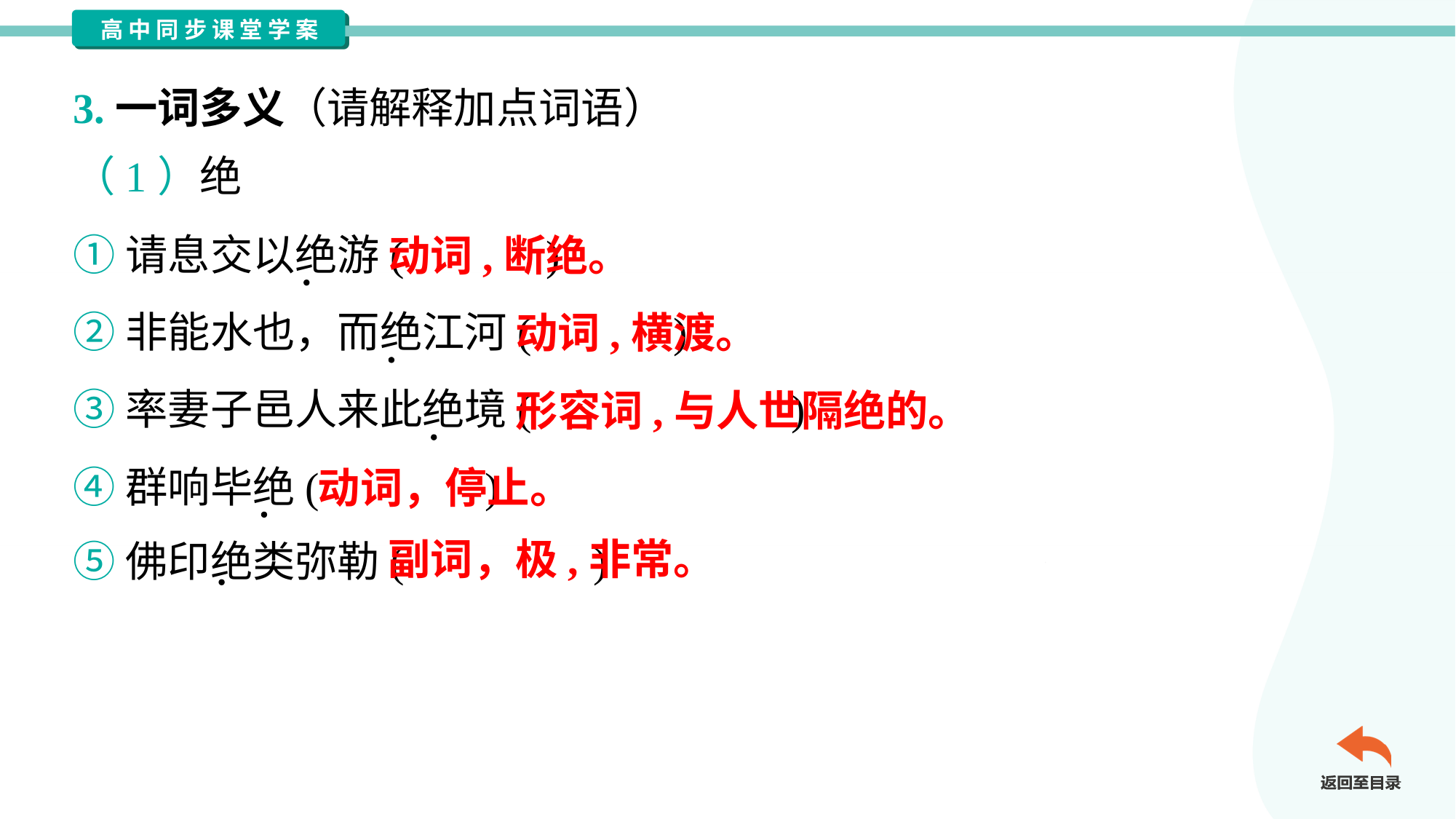

3.一词多义（请解释加点词语）
（1）绝
①请息交以绝游(            )
②非能水也，而绝江河(            )
③率妻子邑人来此绝境(                      )
④群响毕绝(              )
⑤佛印绝类弥勒(                )
动词,断绝。
动词,横渡。

形容词,与人世隔绝的。

动词，停止。

副词，极,非常。